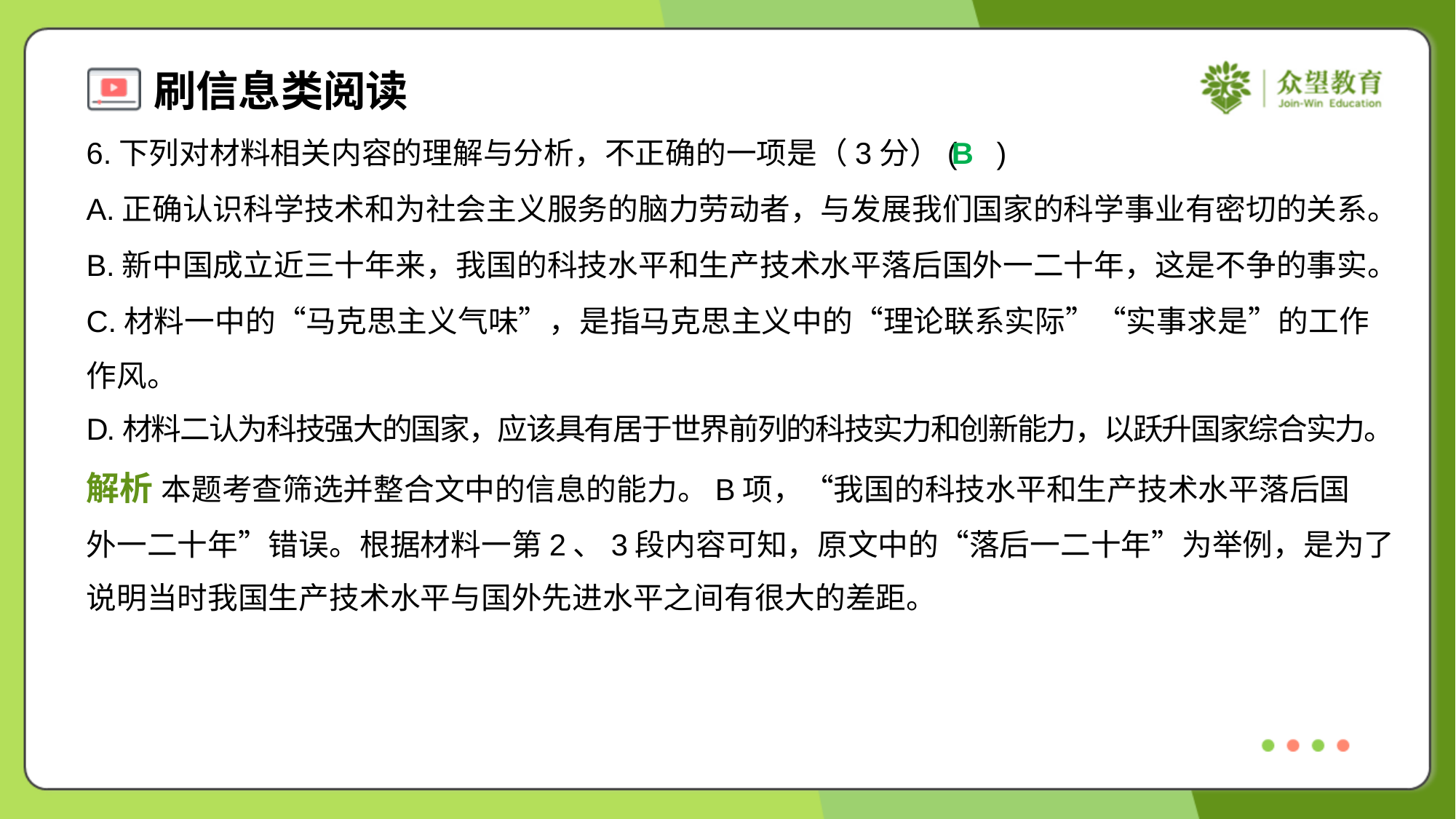

6.下列对材料相关内容的理解与分析，不正确的一项是（3分）(     )
B
A.正确认识科学技术和为社会主义服务的脑力劳动者，与发展我们国家的科学事业有密切的关系。
B.新中国成立近三十年来，我国的科技水平和生产技术水平落后国外一二十年，这是不争的事实。
C.材料一中的“马克思主义气味”，是指马克思主义中的“理论联系实际”“实事求是”的工作
作风。
D.材料二认为科技强大的国家，应该具有居于世界前列的科技实力和创新能力，以跃升国家综合实力。
解析 本题考查筛选并整合文中的信息的能力。B项，“我国的科技水平和生产技术水平落后国
外一二十年”错误。根据材料一第2、3段内容可知，原文中的“落后一二十年”为举例，是为了
说明当时我国生产技术水平与国外先进水平之间有很大的差距。